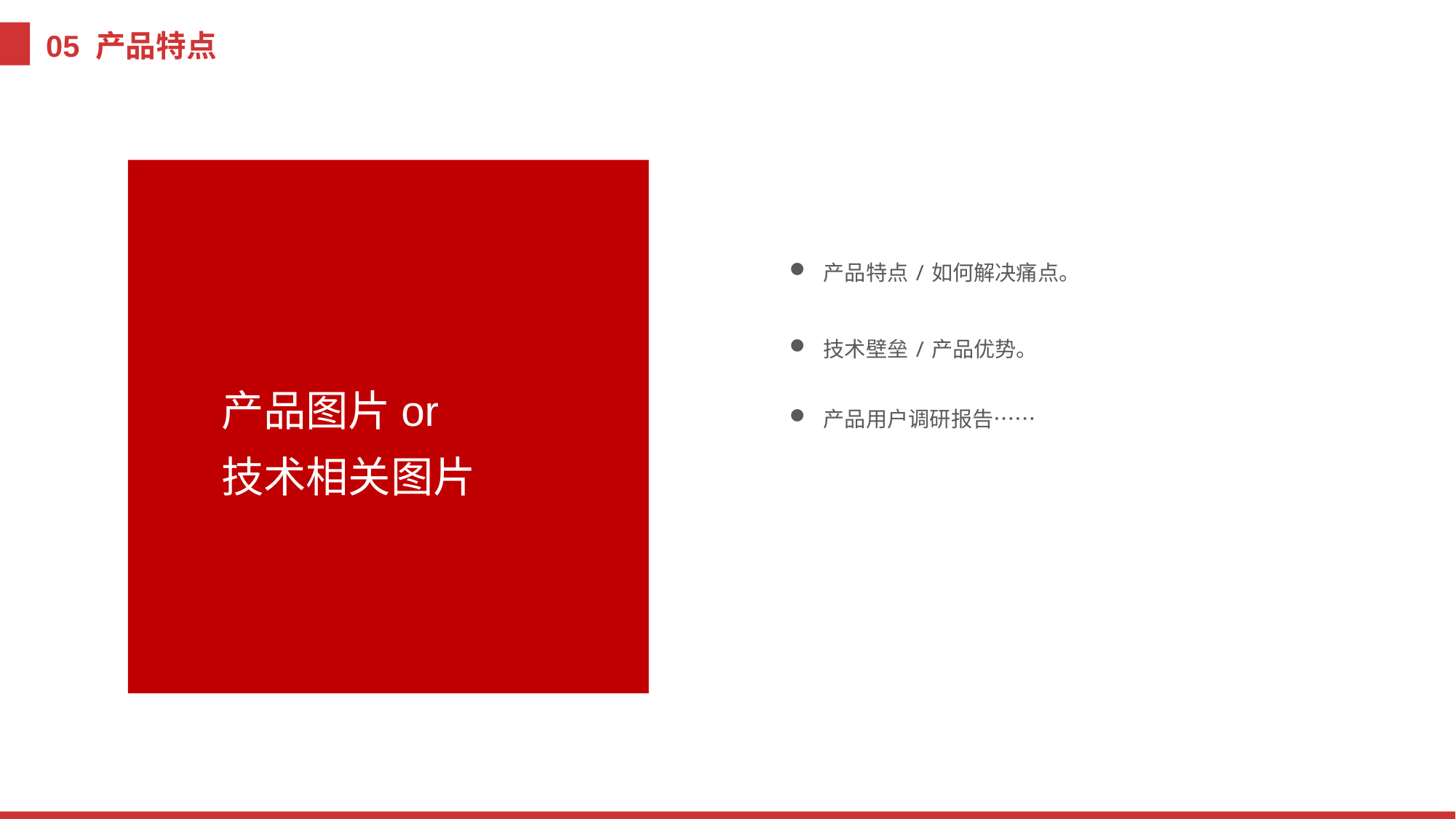

05 产品特点

产品特点/如何解决痛点。

技术壁垒/产品优势。

产品用户调研报告……
产品图片or技术相关图片